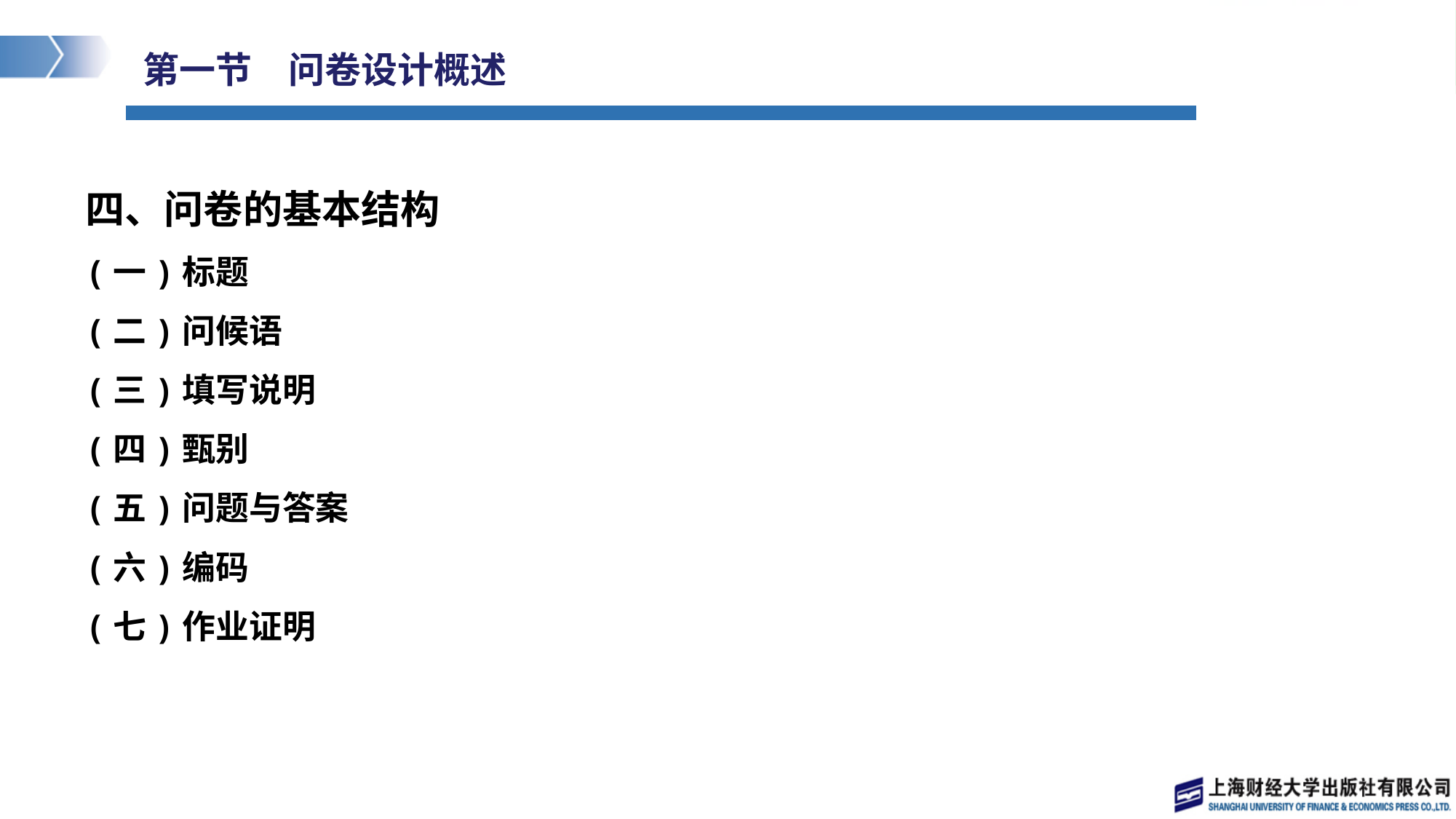

# 第一节　问卷设计概述
四、问卷的基本结构
(一)标题
(二)问候语
(三)填写说明
(四)甄别
(五)问题与答案
(六)编码
(七)作业证明